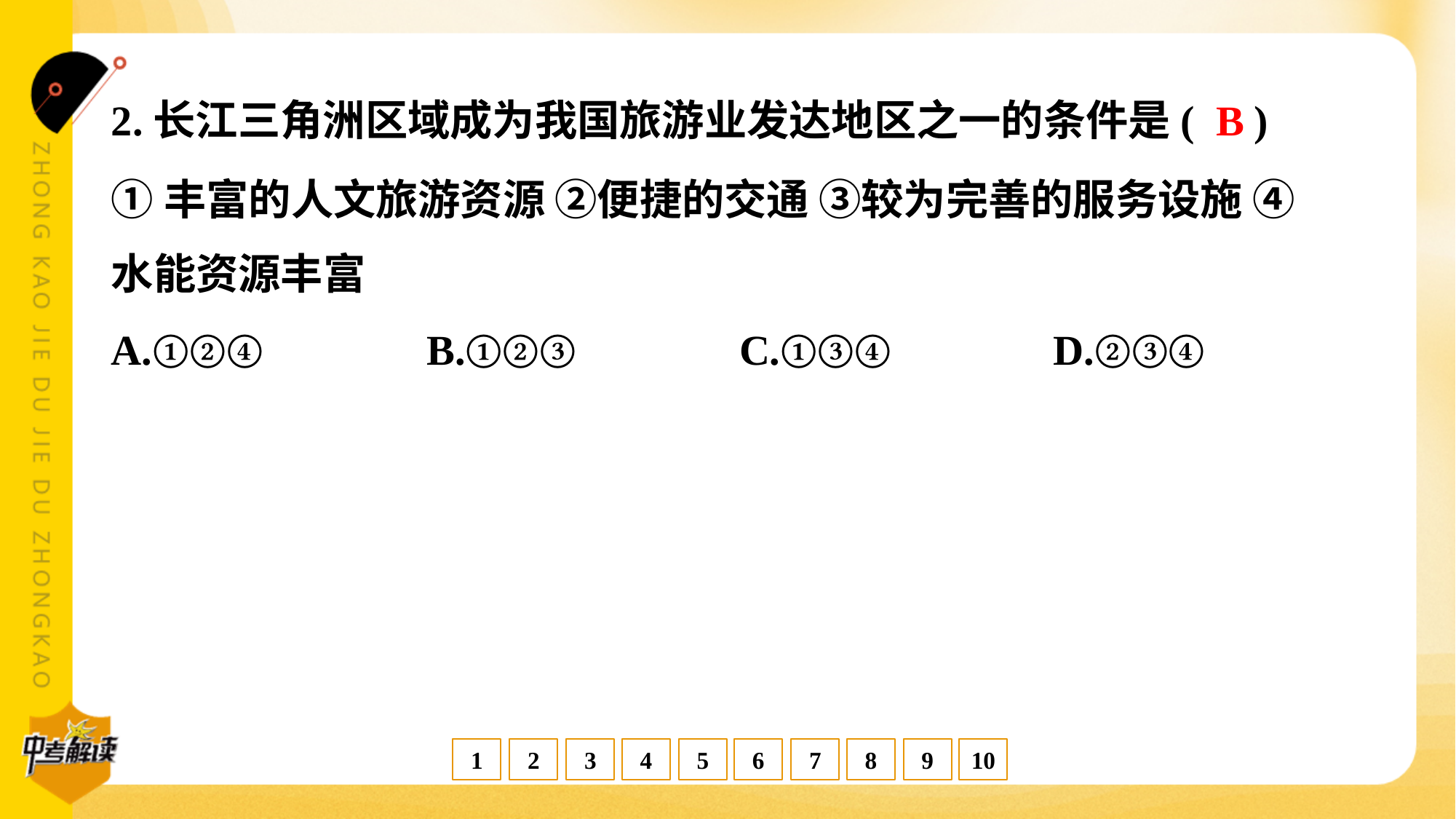

B
2.长江三角洲区域成为我国旅游业发达地区之一的条件是(     )
①丰富的人文旅游资源 ②便捷的交通 ③较为完善的服务设施 ④
水能资源丰富
A.①②④	B.①②③	C.①③④	D.②③④